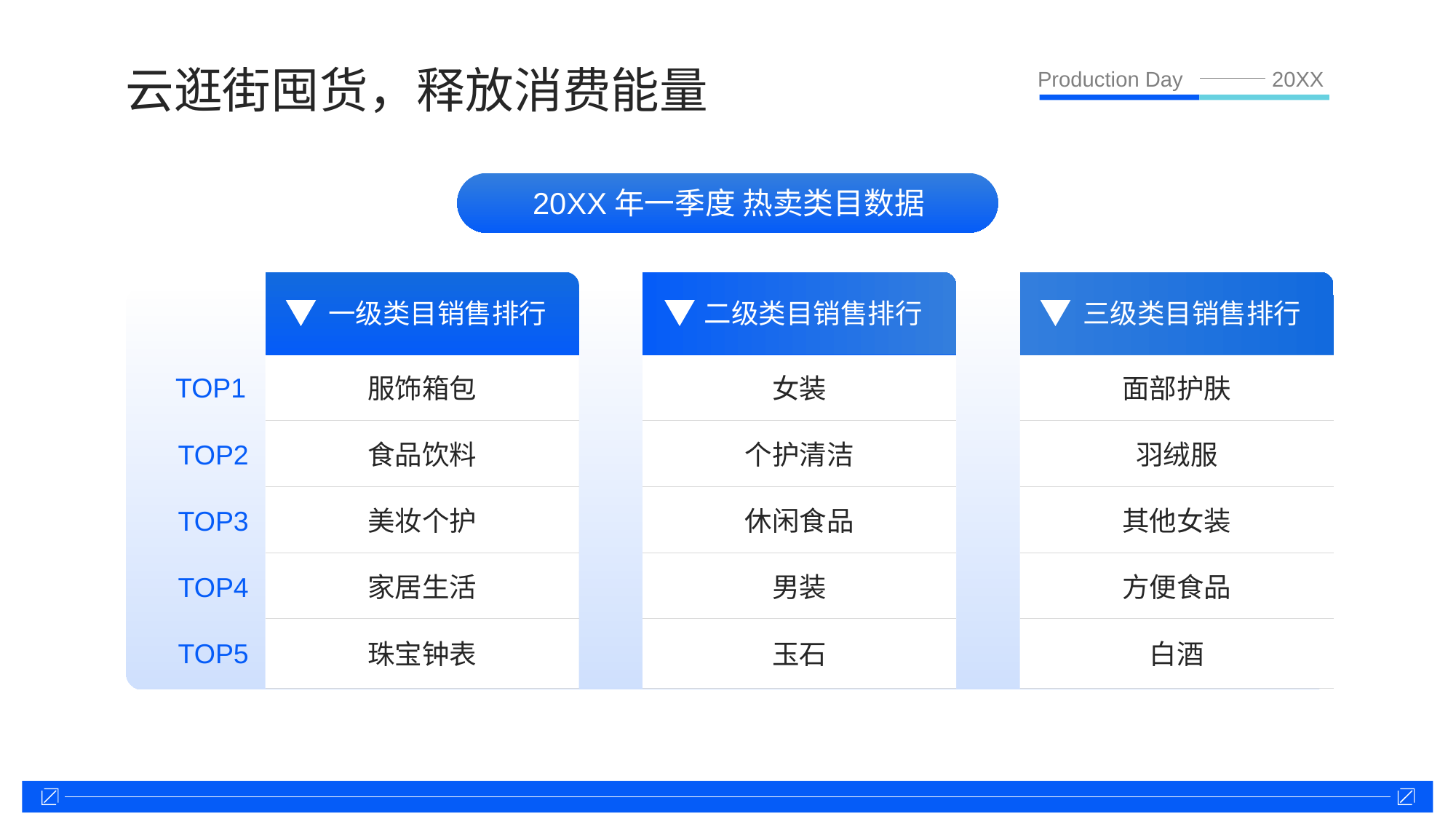

云逛街囤货，释放消费能量
Production Day
20XX

20XX年一季度 热卖类目数据

一级类目销售排行

二级类目销售排行

三级类目销售排行

TOP1
服饰箱包
女装
面部护肤
TOP2
食品饮料
个护清洁
羽绒服
TOP3
美妆个护
休闲食品
其他女装
TOP4
家居生活
男装
方便食品
TOP5
珠宝钟表
玉石
白酒